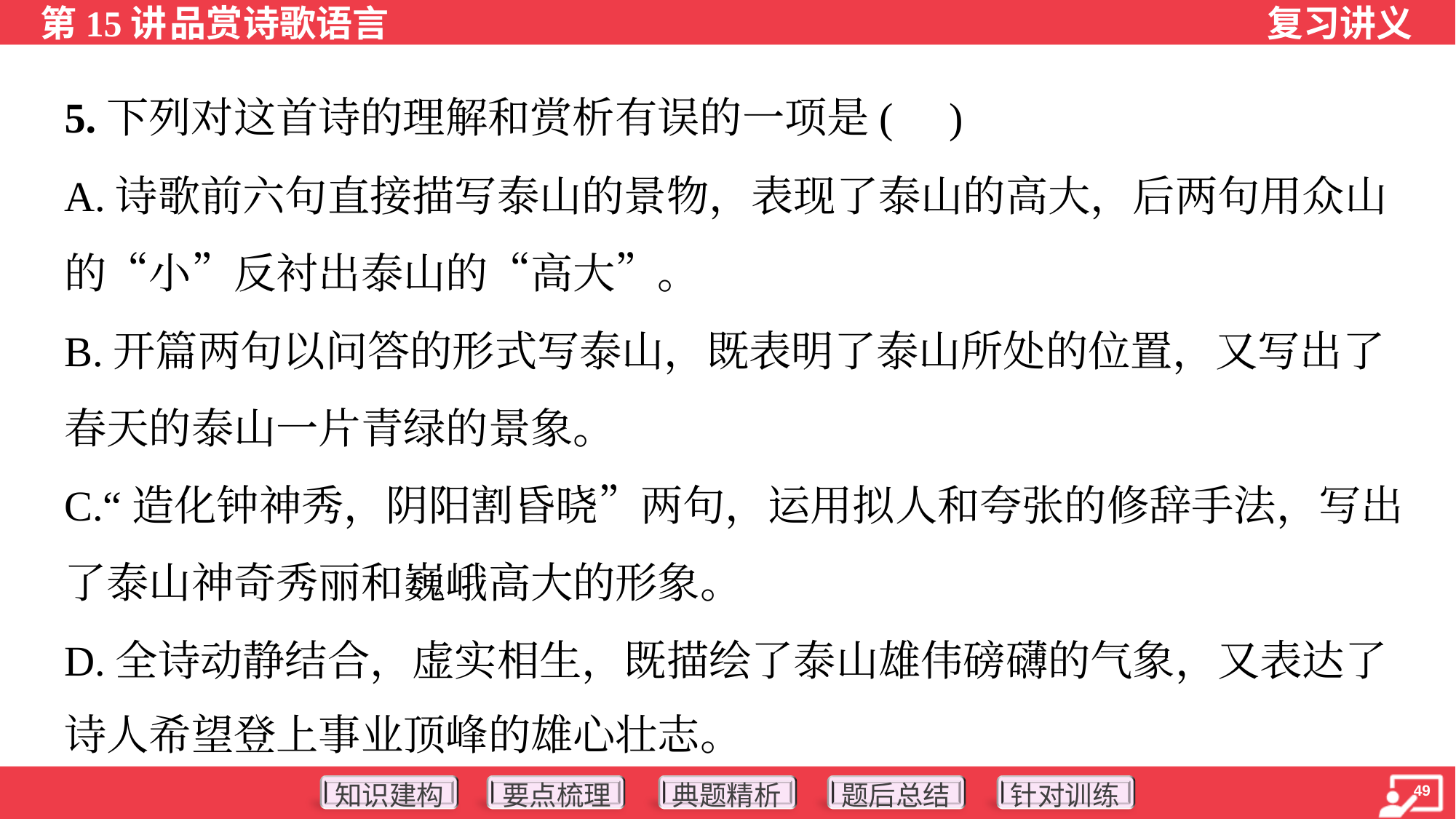

5.下列对这首诗的理解和赏析有误的一项是(     )
A.诗歌前六句直接描写泰山的景物，表现了泰山的高大，后两句用众山
的“小”反衬出泰山的“高大”。
B.开篇两句以问答的形式写泰山，既表明了泰山所处的位置，又写出了
春天的泰山一片青绿的景象。
C.“造化钟神秀，阴阳割昏晓”两句，运用拟人和夸张的修辞手法，写出
了泰山神奇秀丽和巍峨高大的形象。
D.全诗动静结合，虚实相生，既描绘了泰山雄伟磅礴的气象，又表达了
诗人希望登上事业顶峰的雄心壮志。